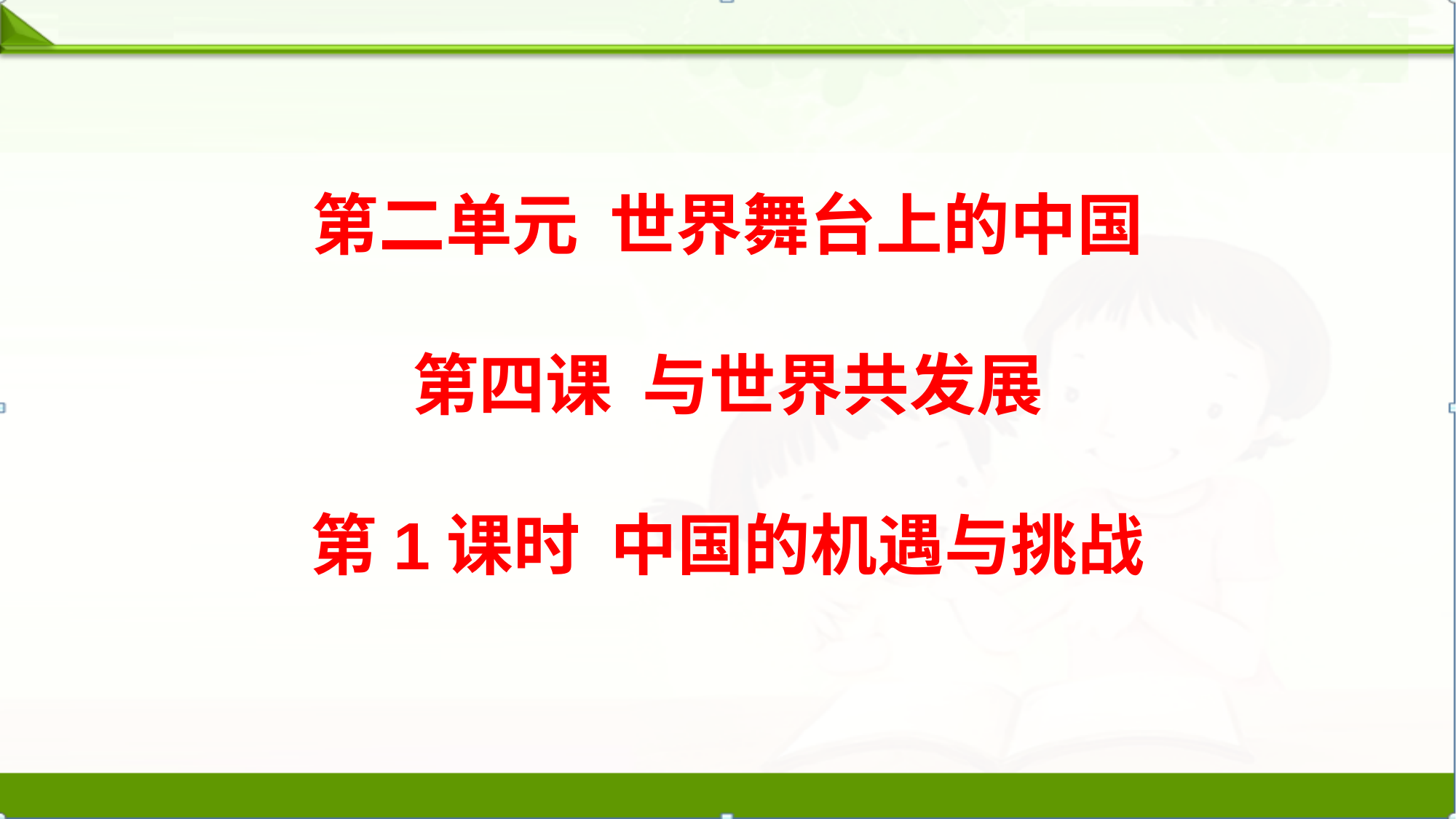

第二单元  世界舞台上的中国
第四课  与世界共发展
第1课时  中国的机遇与挑战